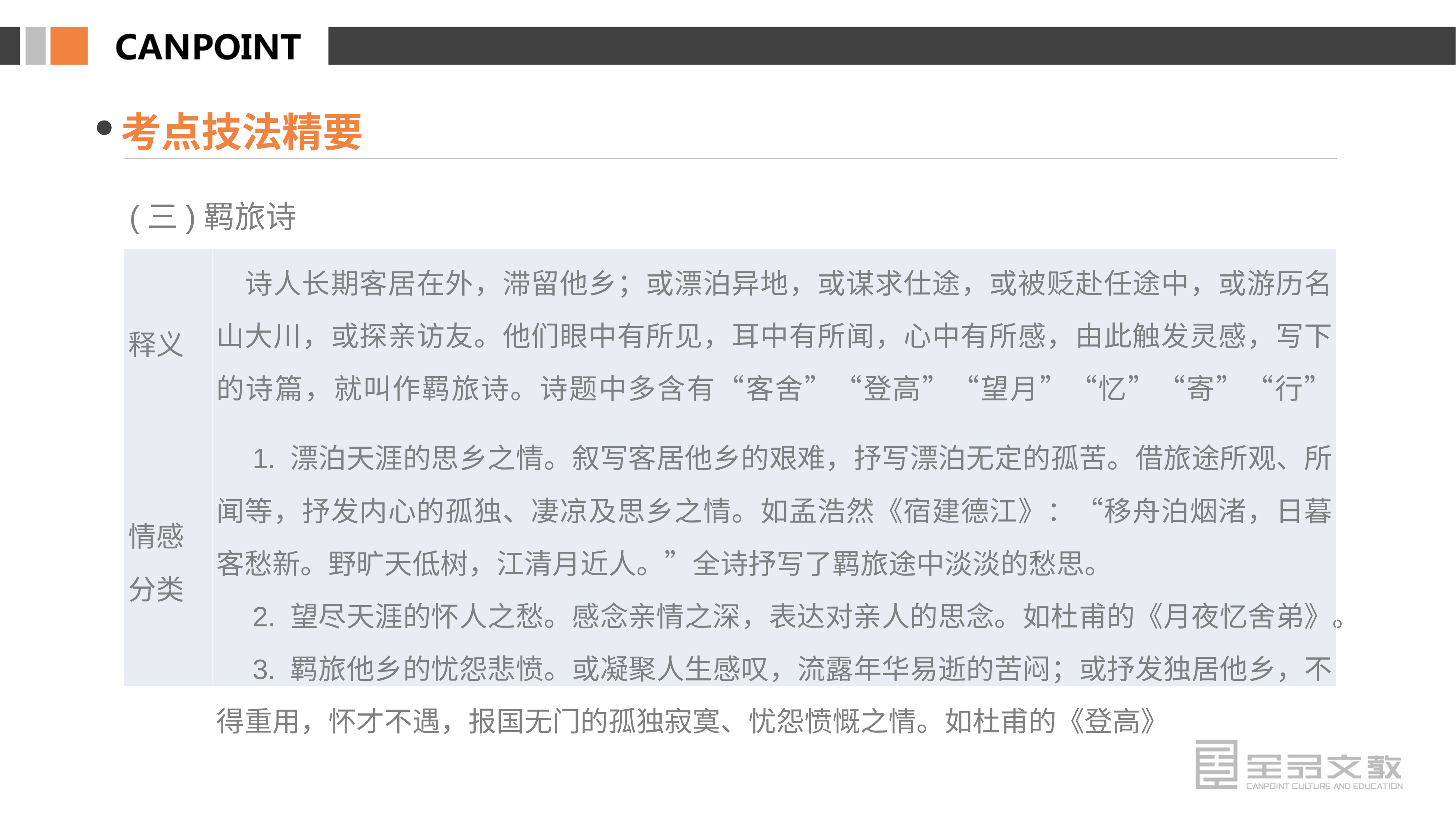

考点技法精要

(三)羁旅诗
| 释义 | 诗人长期客居在外，滞留他乡；或漂泊异地，或谋求仕途，或被贬赴任途中，或游历名山大川，或探亲访友。他们眼中有所见，耳中有所闻，心中有所感，由此触发灵感，写下的诗篇，就叫作羁旅诗。诗题中多含有“客舍”“登高”“望月”“忆”“寄”“行”“思”等词语以及元宵、中秋、重阳、除夕等节日名 |
| --- | --- |
| 情感 分类 | 1. 漂泊天涯的思乡之情。叙写客居他乡的艰难，抒写漂泊无定的孤苦。借旅途所观、所闻等，抒发内心的孤独、凄凉及思乡之情。如孟浩然《宿建德江》：“移舟泊烟渚，日暮客愁新。野旷天低树，江清月近人。”全诗抒写了羁旅途中淡淡的愁思。 　2. 望尽天涯的怀人之愁。感念亲情之深，表达对亲人的思念。如杜甫的《月夜忆舍弟》。 　3. 羁旅他乡的忧怨悲愤。或凝聚人生感叹，流露年华易逝的苦闷；或抒发独居他乡，不得重用，怀才不遇，报国无门的孤独寂寞、忧怨愤慨之情。如杜甫的《登高》 |